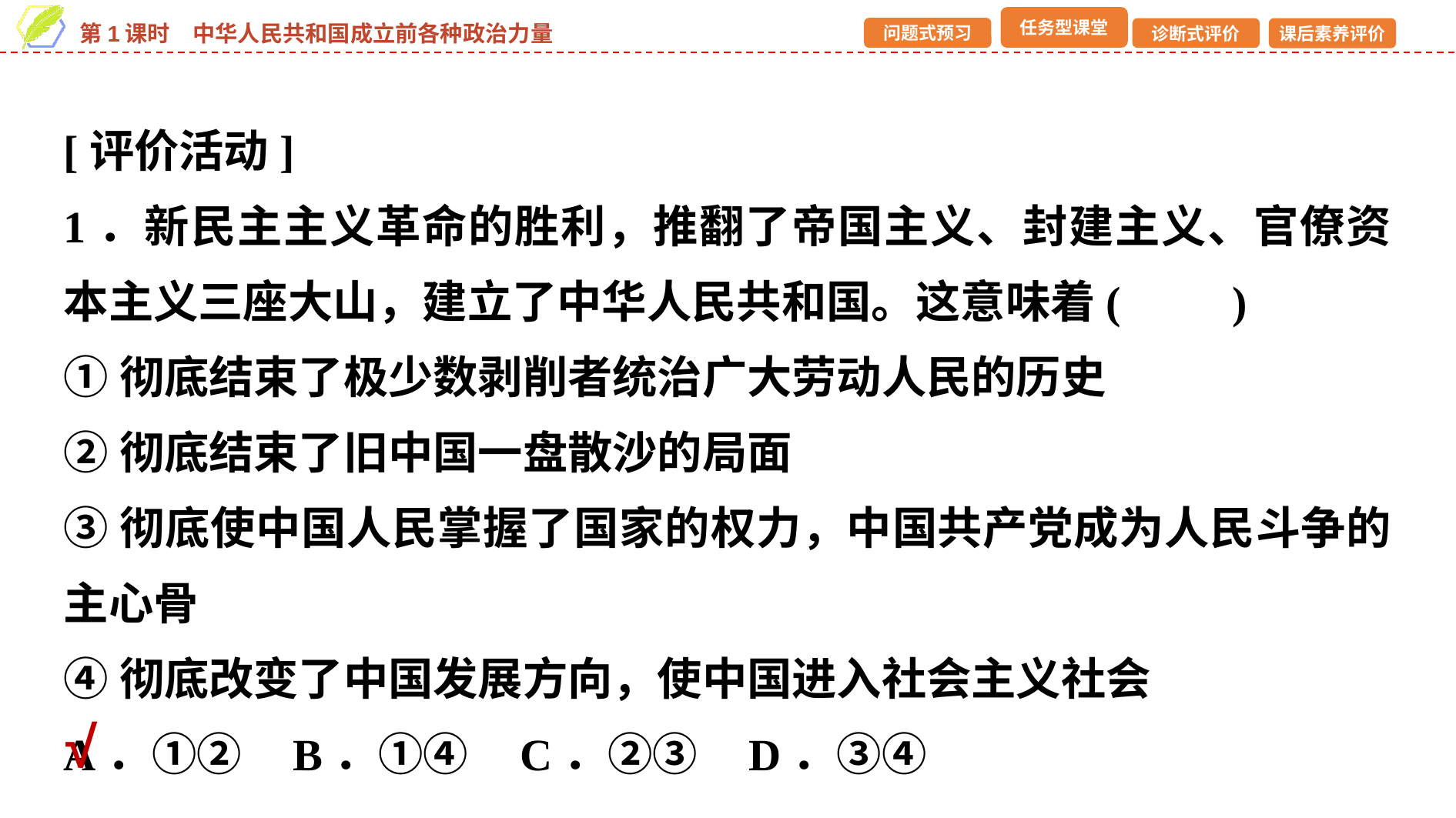

[评价活动]
1．新民主主义革命的胜利，推翻了帝国主义、封建主义、官僚资本主义三座大山，建立了中华人民共和国。这意味着(　　)
①彻底结束了极少数剥削者统治广大劳动人民的历史
②彻底结束了旧中国一盘散沙的局面
③彻底使中国人民掌握了国家的权力，中国共产党成为人民斗争的主心骨
④彻底改变了中国发展方向，使中国进入社会主义社会
A．①②    B．①④    C．②③    D．③④
√